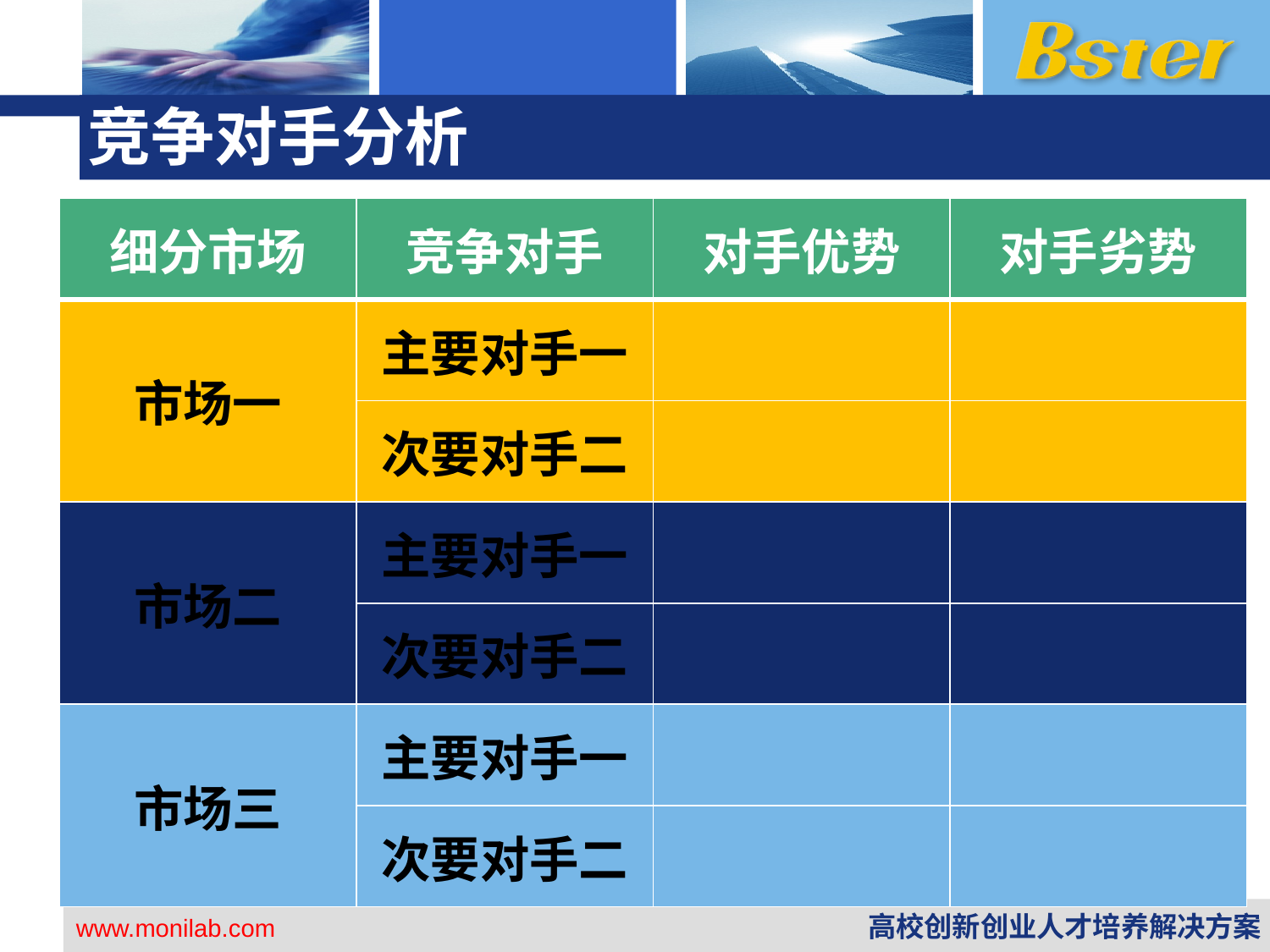

# 竞争对手分析
| 细分市场 | 竞争对手 | 对手优势 | 对手劣势 |
| --- | --- | --- | --- |
| 市场一 | 主要对手一 |  |  |
|  | 次要对手二 |  |  |
| 市场二 | 主要对手一 |  |  |
|  | 次要对手二 |  |  |
| 市场三 | 主要对手一 |  |  |
|  | 次要对手二 |  |  |